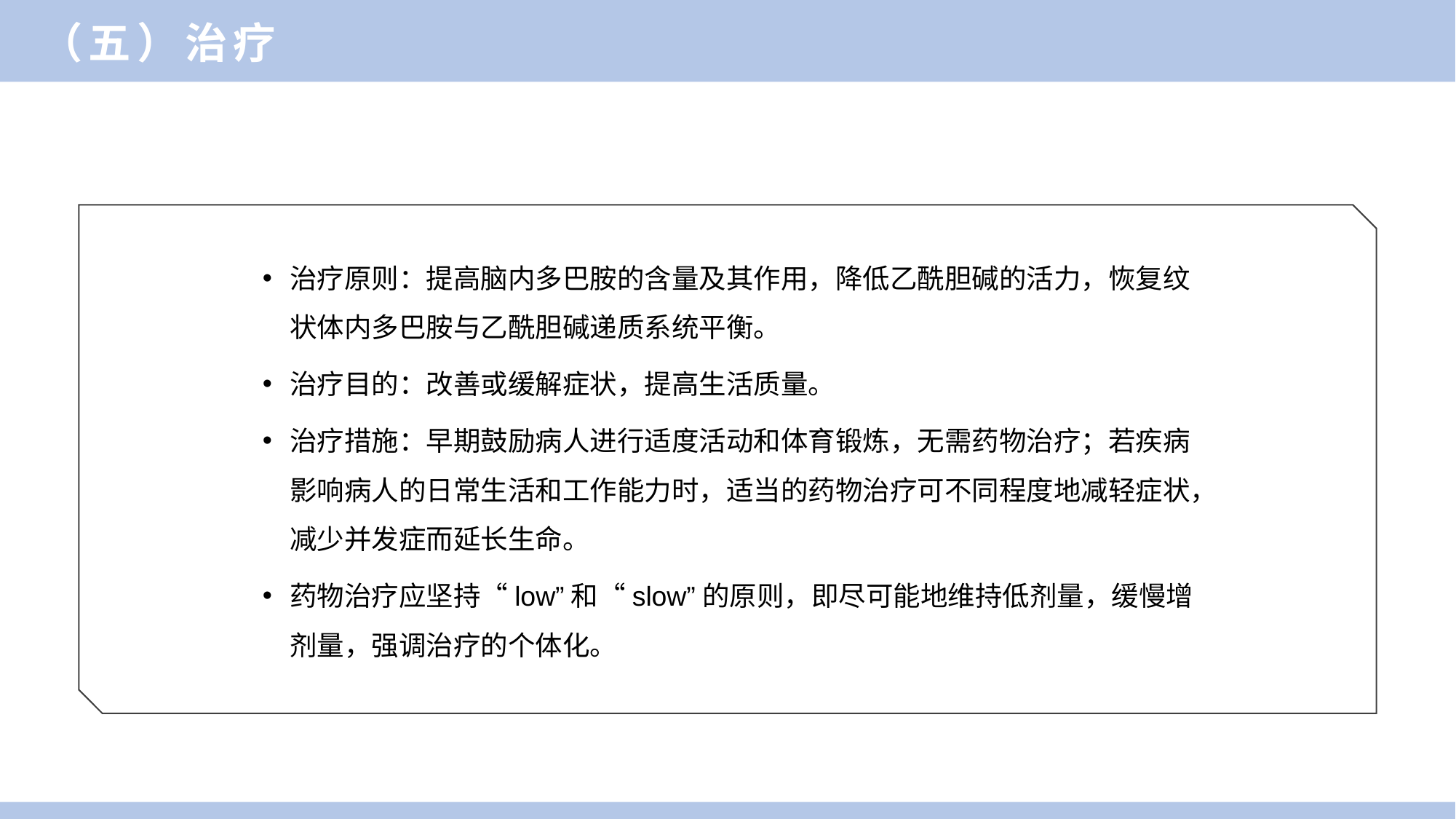

（五）治疗

治疗原则：提高脑内多巴胺的含量及其作用，降低乙酰胆碱的活力，恢复纹状体内多巴胺与乙酰胆碱递质系统平衡。
治疗目的：改善或缓解症状，提高生活质量。
治疗措施：早期鼓励病人进行适度活动和体育锻炼，无需药物治疗；若疾病影响病人的日常生活和工作能力时，适当的药物治疗可不同程度地减轻症状，减少并发症而延长生命。
药物治疗应坚持“low”和“slow”的原则，即尽可能地维持低剂量，缓慢增剂量，强调治疗的个体化。